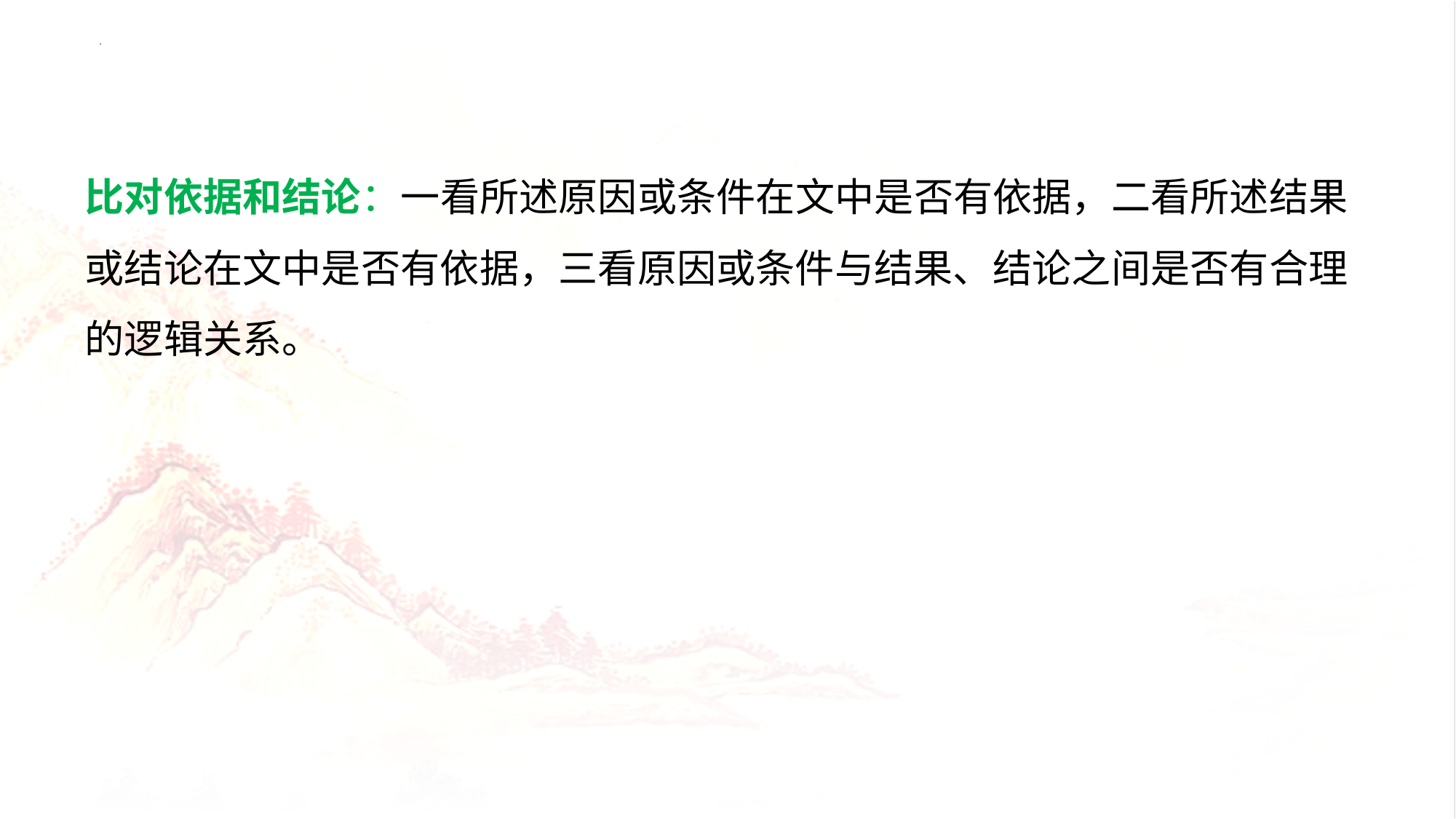

比对依据和结论：一看所述原因或条件在文中是否有依据，二看所述结果或结论在文中是否有依据，三看原因或条件与结果、结论之间是否有合理的逻辑关系。